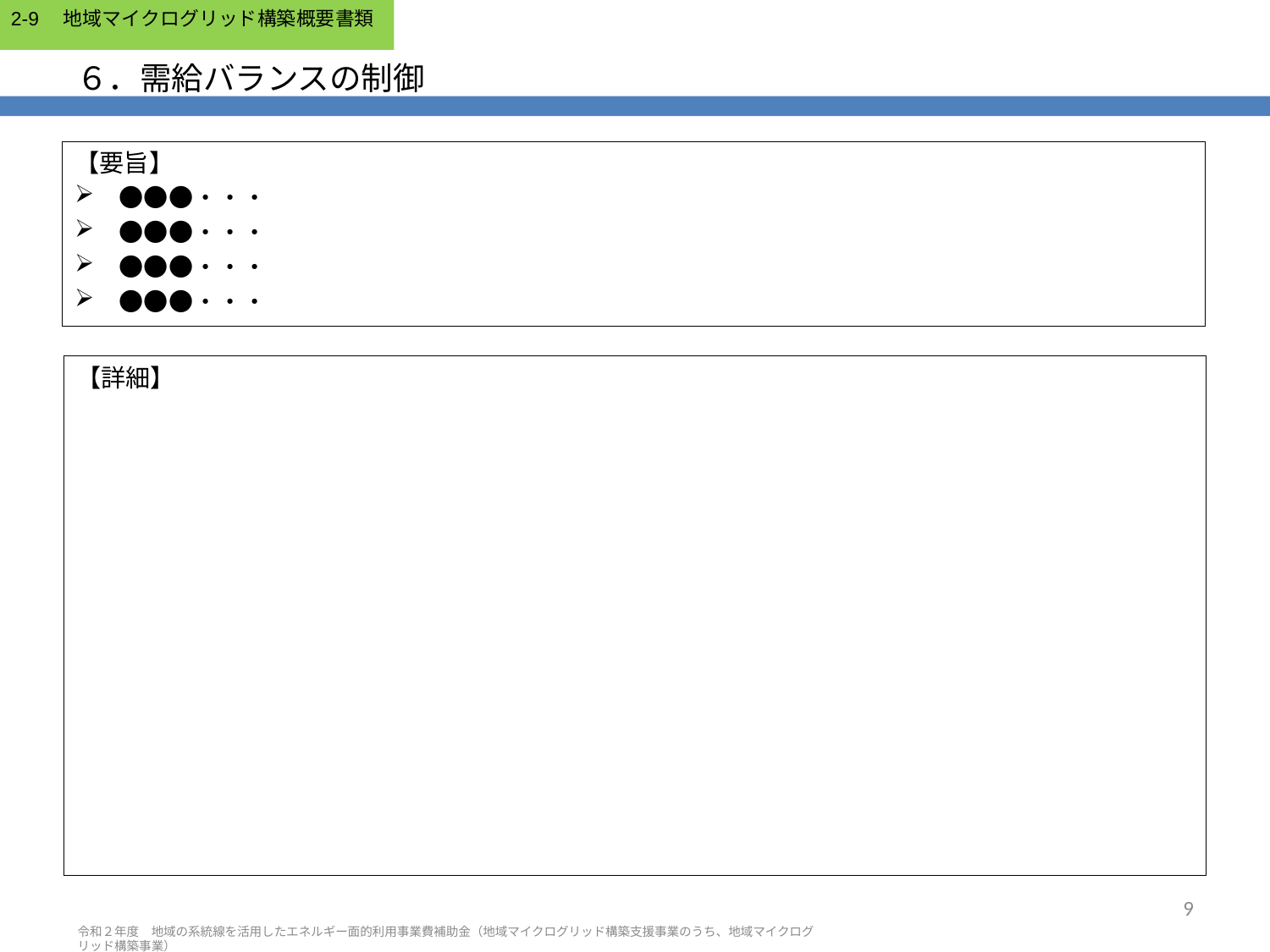

2-9　地域マイクログリッド構築概要書類
# ６．需給バランスの制御
【要旨】
　●●●・・・
　●●●・・・
　●●●・・・
　●●●・・・
【詳細】

9
令和２年度　地域の系統線を活用したエネルギー面的利用事業費補助金（地域マイクログリッド構築支援事業のうち、地域マイクログリッド構築事業）